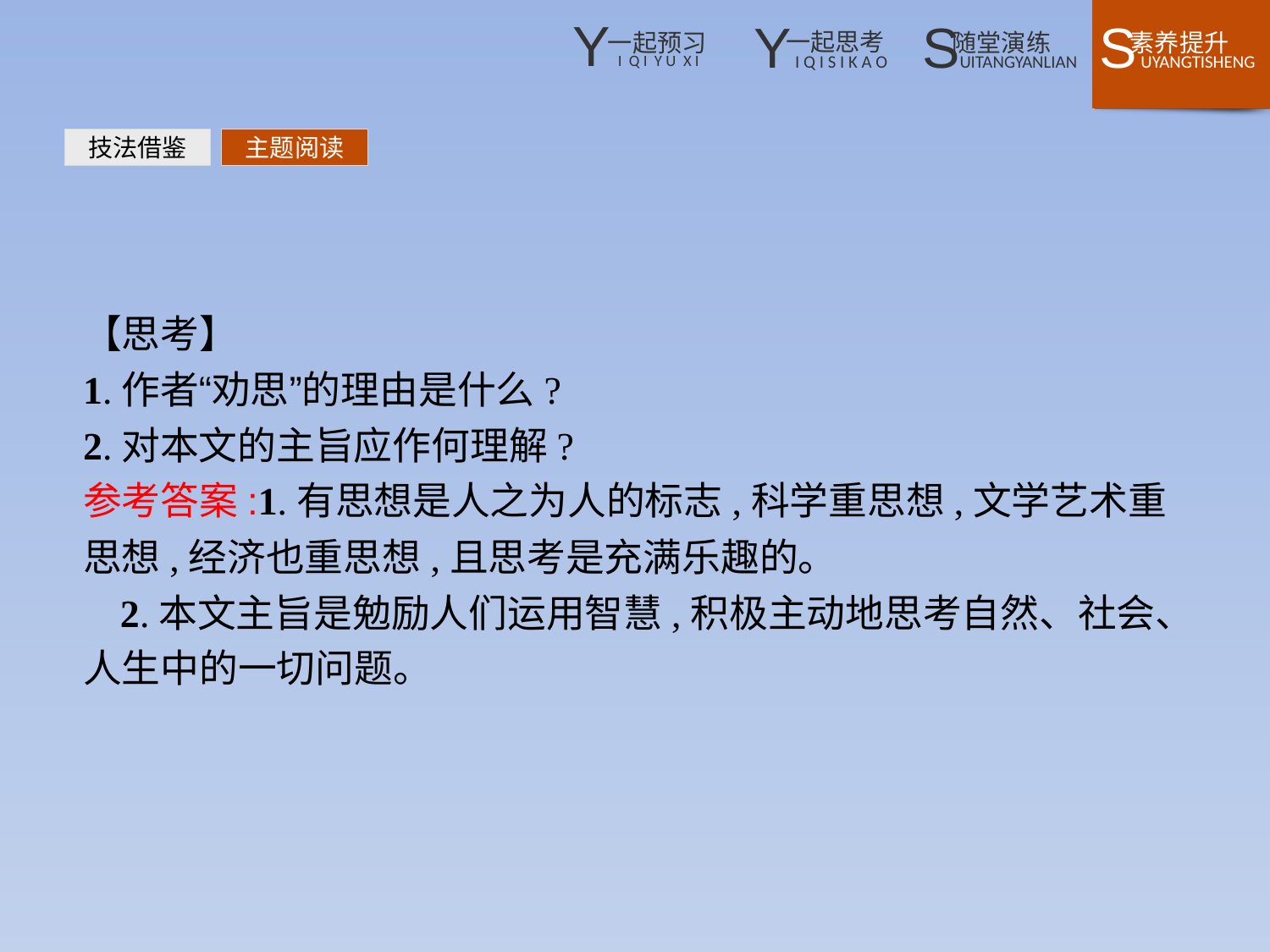

技法借鉴
主题阅读
【思考】
1.作者“劝思”的理由是什么?
2.对本文的主旨应作何理解?
参考答案:1.有思想是人之为人的标志,科学重思想,文学艺术重思想,经济也重思想,且思考是充满乐趣的。
2.本文主旨是勉励人们运用智慧,积极主动地思考自然、社会、人生中的一切问题。